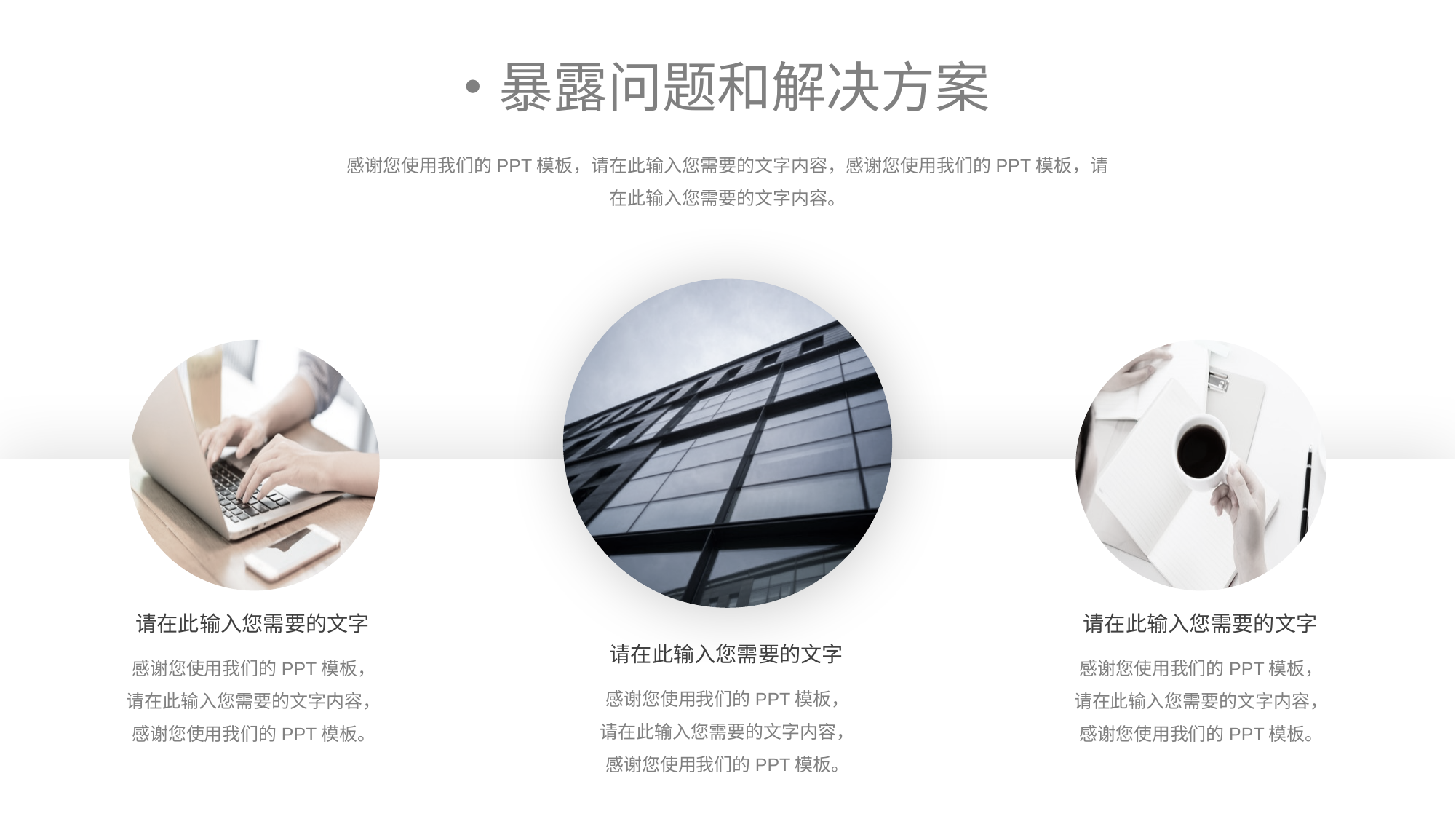

暴露问题和解决方案
感谢您使用我们的PPT模板，请在此输入您需要的文字内容，感谢您使用我们的PPT模板，请在此输入您需要的文字内容。

请在此输入您需要的文字
请在此输入您需要的文字
请在此输入您需要的文字
感谢您使用我们的PPT模板，请在此输入您需要的文字内容，感谢您使用我们的PPT模板。
感谢您使用我们的PPT模板，请在此输入您需要的文字内容，感谢您使用我们的PPT模板。
感谢您使用我们的PPT模板，请在此输入您需要的文字内容，感谢您使用我们的PPT模板。